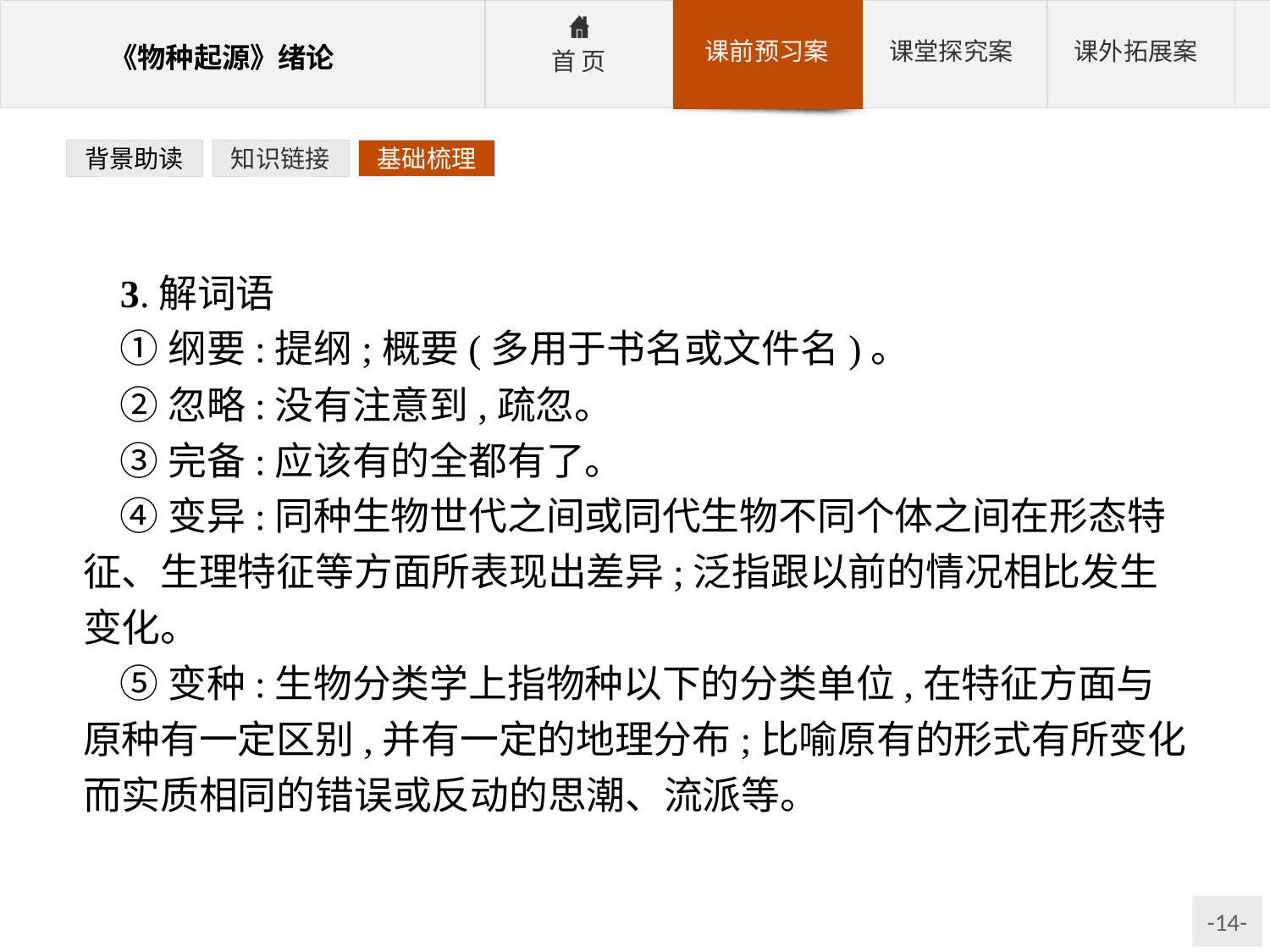

背景助读
知识链接
基础梳理
3.解词语
①纲要:提纲;概要(多用于书名或文件名)。
②忽略:没有注意到,疏忽。
③完备:应该有的全都有了。
④变异:同种生物世代之间或同代生物不同个体之间在形态特征、生理特征等方面所表现出差异;泛指跟以前的情况相比发生变化。
⑤变种:生物分类学上指物种以下的分类单位,在特征方面与原种有一定区别,并有一定的地理分布;比喻原有的形式有所变化而实质相同的错误或反动的思潮、流派等。